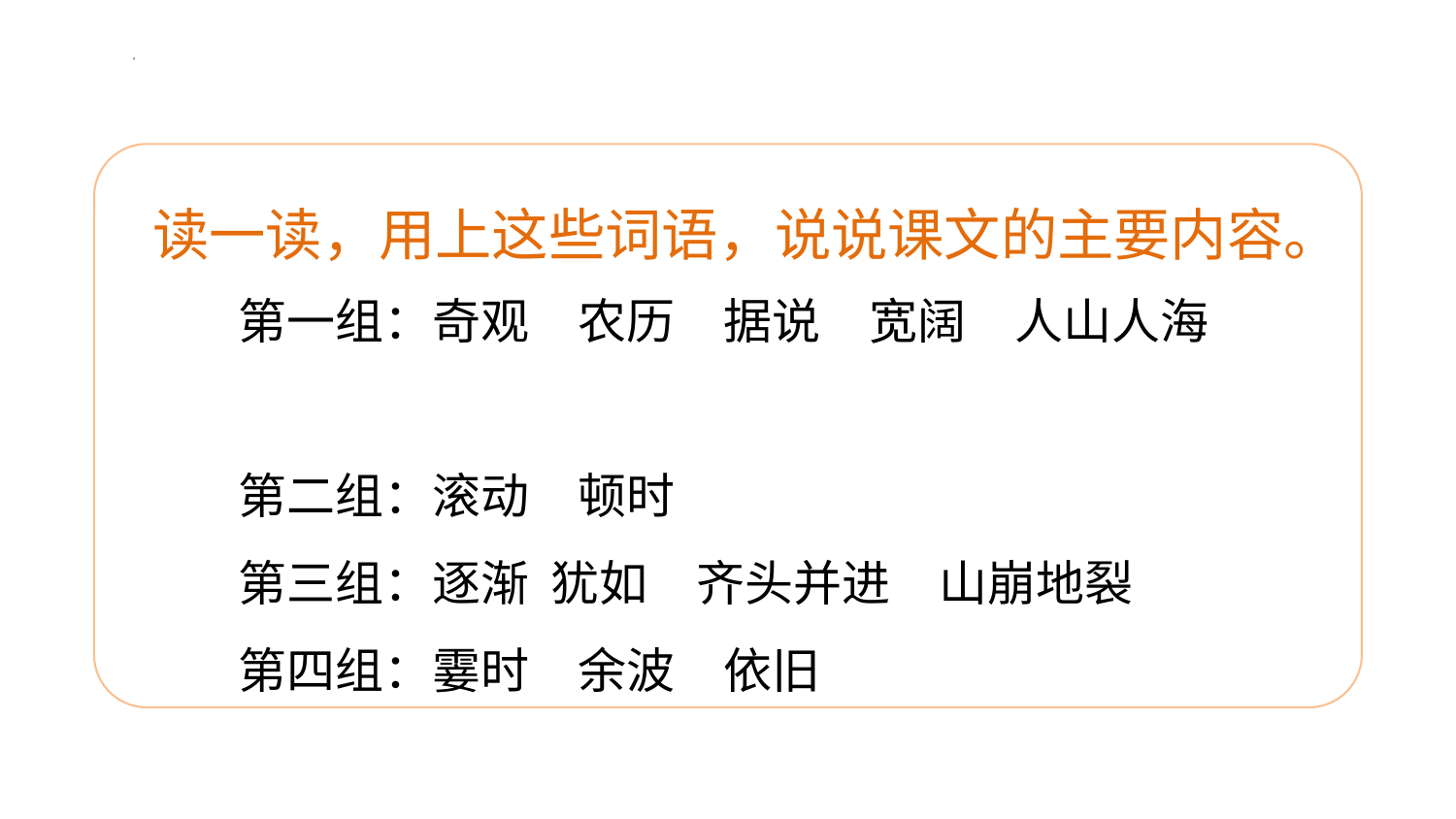

读一读，用上这些词语，说说课文的主要内容。
第一组：奇观　农历　据说　宽阔　人山人海
第二组：滚动　顿时
第三组：逐渐  犹如　齐头并进　山崩地裂
第四组：霎时　余波　依旧